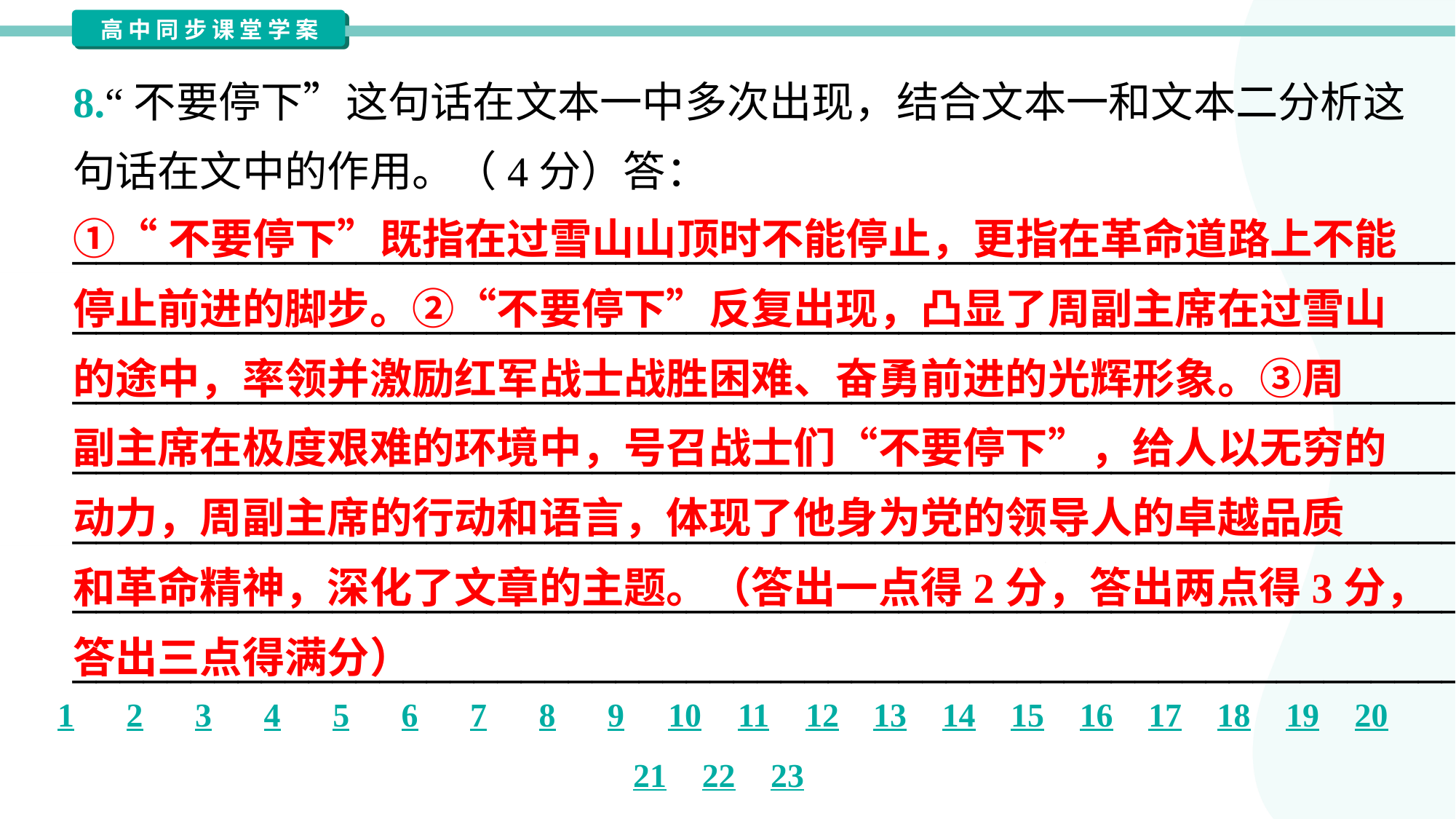

8.“不要停下”这句话在文本一中多次出现，结合文本一和文本二分析这
句话在文中的作用。（4分）答：
_____________________________________________________________
_____________________________________________________________
_____________________________________________________________
_____________________________________________________________
_____________________________________________________________
_____________________________________________________________
_____________________________________________________________
①“不要停下”既指在过雪山山顶时不能停止，更指在革命道路上不能
停止前进的脚步。②“不要停下”反复出现，凸显了周副主席在过雪山
的途中，率领并激励红军战士战胜困难、奋勇前进的光辉形象。③周
副主席在极度艰难的环境中，号召战士们“不要停下”，给人以无穷的
动力，周副主席的行动和语言，体现了他身为党的领导人的卓越品质
和革命精神，深化了文章的主题。（答出一点得2分，答出两点得3分，
答出三点得满分）